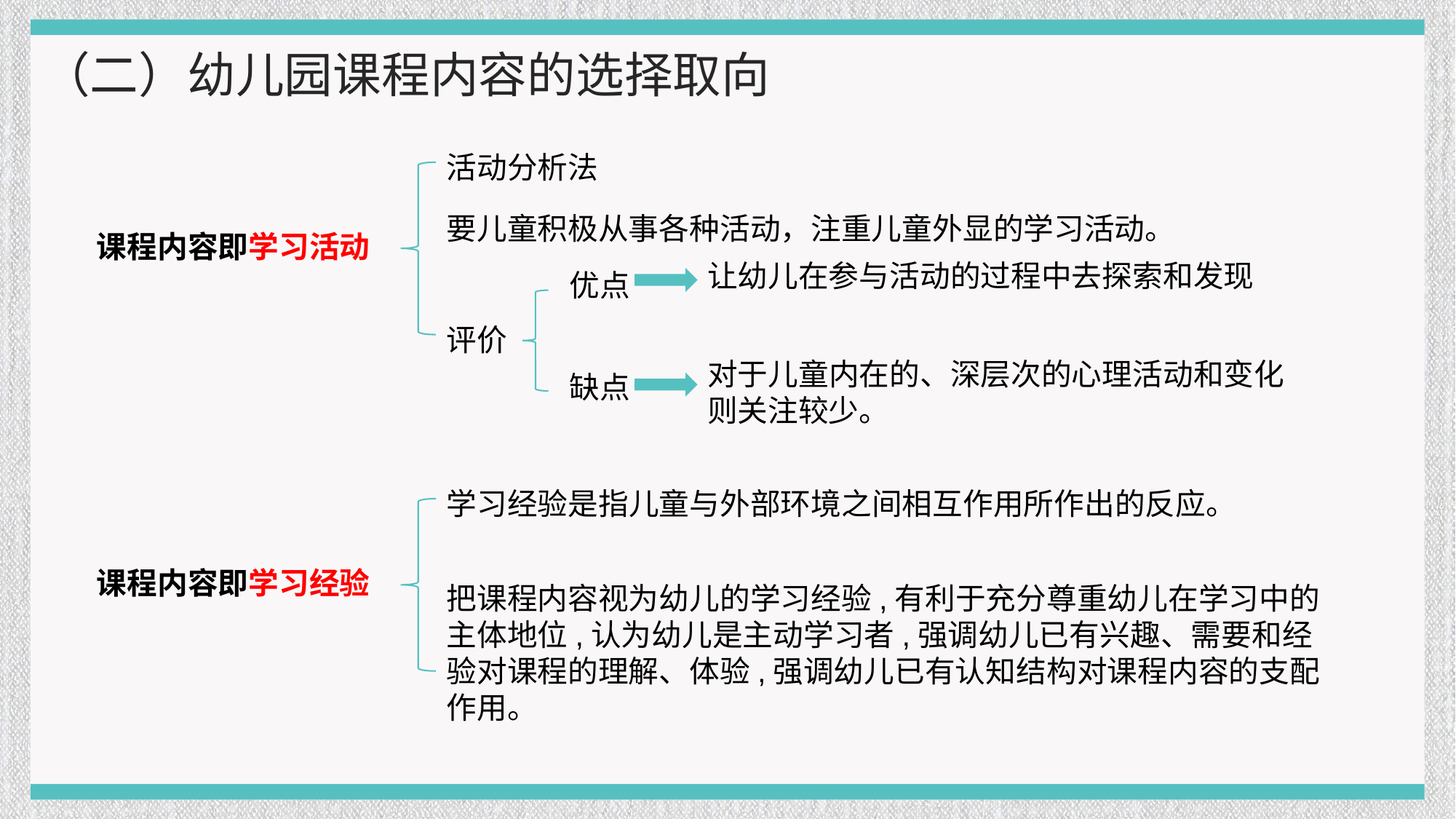

（二）幼儿园课程内容的选择取向
活动分析法

要儿童积极从事各种活动，注重儿童外显的学习活动。
课程内容即学习活动
让幼儿在参与活动的过程中去探索和发现
优点

评价
对于儿童内在的、深层次的心理活动和变化则关注较少。
缺点

学习经验是指儿童与外部环境之间相互作用所作出的反应。

课程内容即学习经验
把课程内容视为幼儿的学习经验,有利于充分尊重幼儿在学习中的主体地位,认为幼儿是主动学习者,强调幼儿已有兴趣、需要和经验对课程的理解、体验,强调幼儿已有认知结构对课程内容的支配作用。